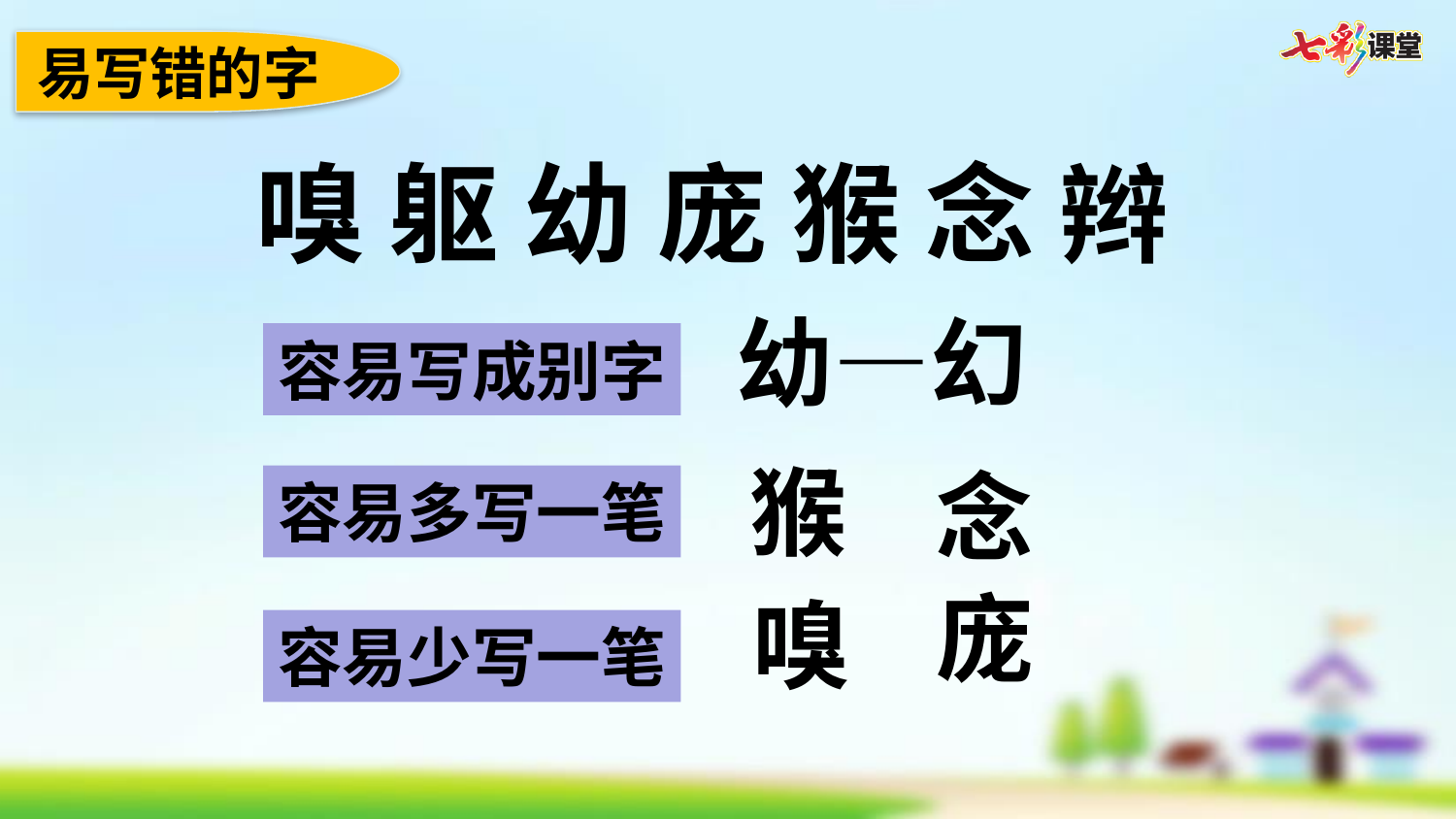

易写错的字
嗅 躯 幼 庞 猴 念 辫
幼—幻
容易写成别字
猴
念
容易多写一笔
庞
嗅
容易少写一笔